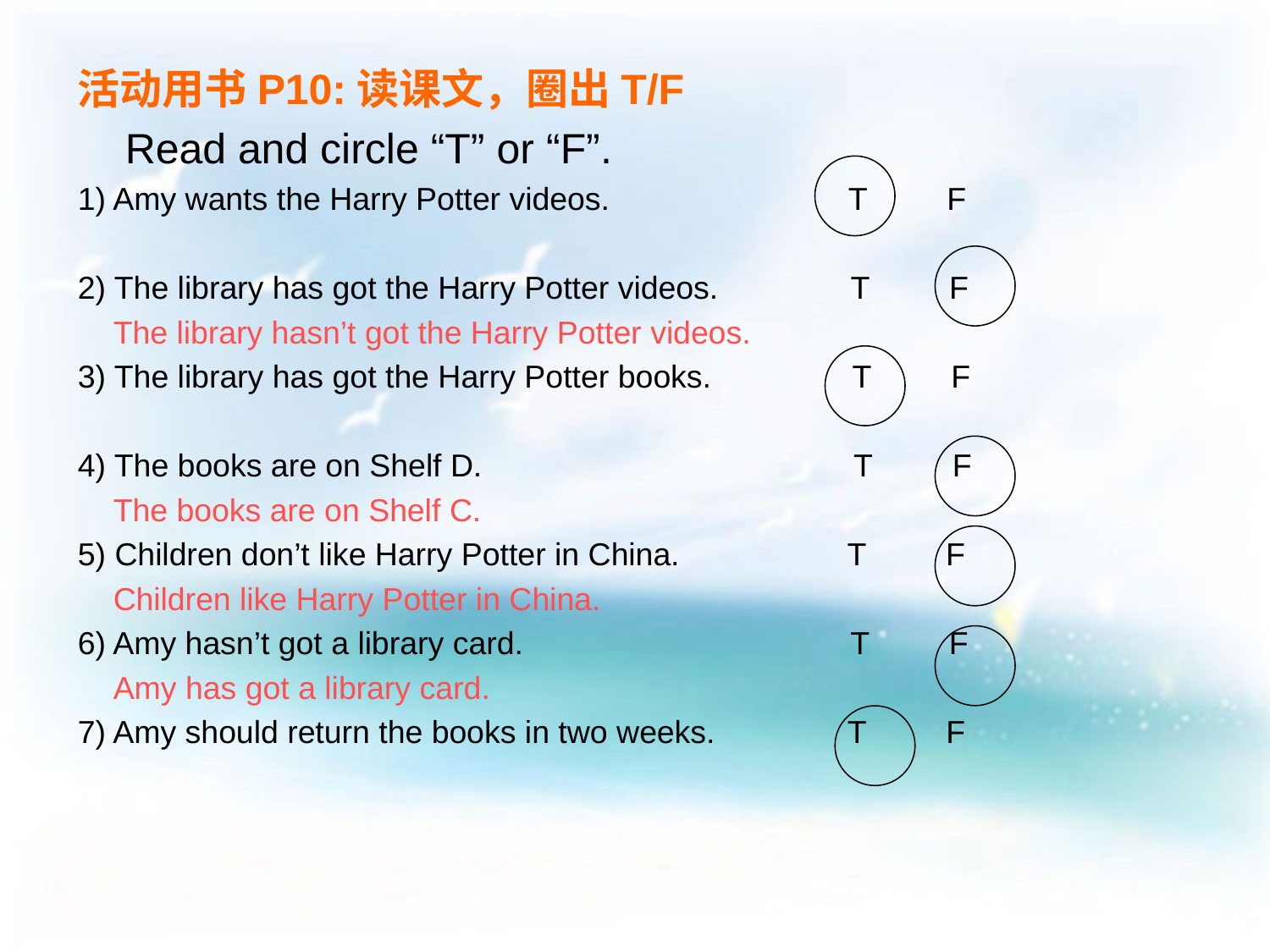

活动用书P10:读课文，圈出T/F
    Read and circle “T” or “F”.
1) Amy wants the Harry Potter videos.                           T         F

2) The library has got the Harry Potter videos.               T         F
    The library hasn’t got the Harry Potter videos.
3) The library has got the Harry Potter books.                T         F

4) The books are on Shelf D.                                          T         F
    The books are on Shelf C.
5) Children don’t like Harry Potter in China.                   T         F
    Children like Harry Potter in China.
6) Amy hasn’t got a library card.                                     T         F
    Amy has got a library card.
7) Amy should return the books in two weeks.               T         F